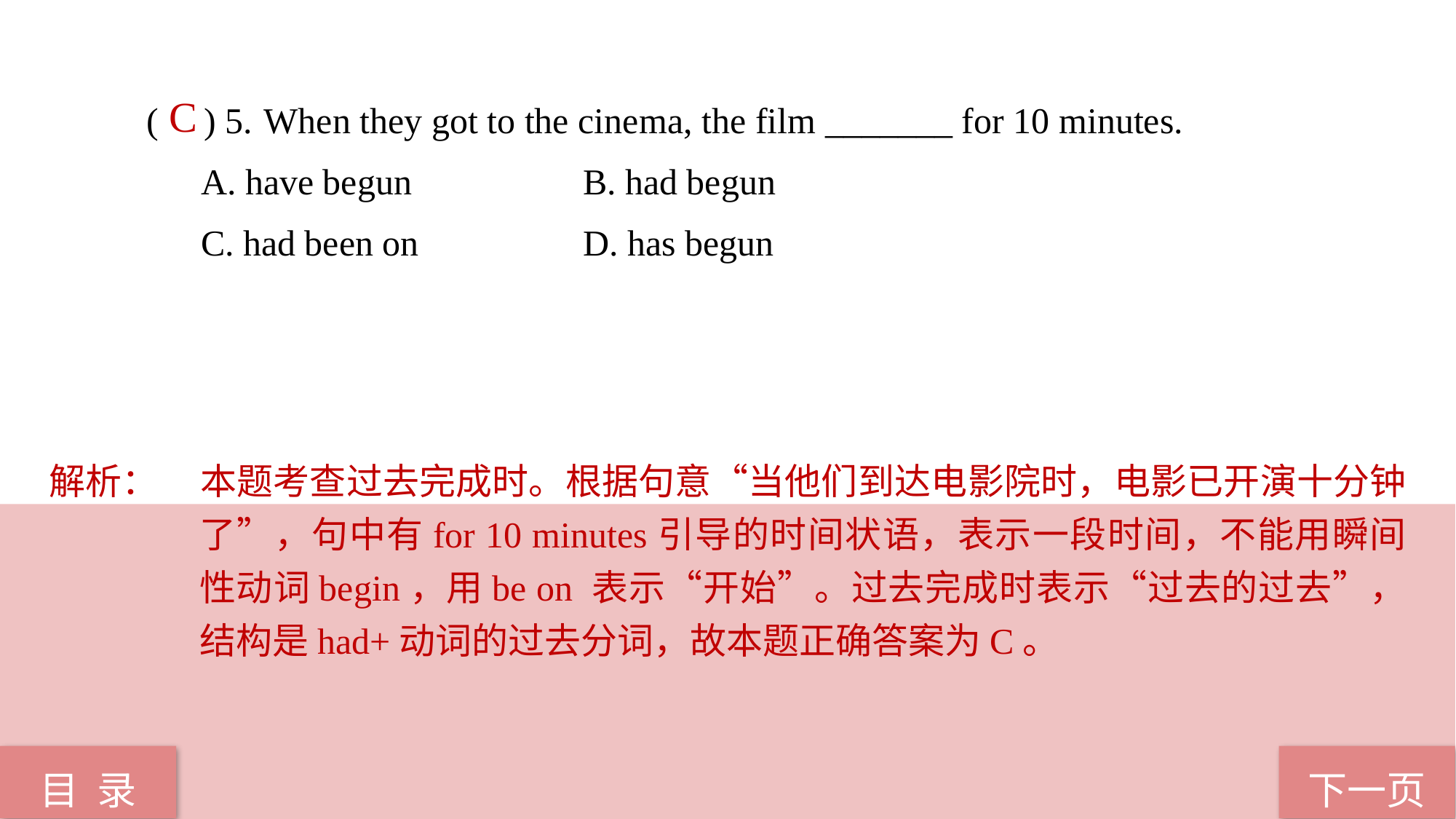

(     ) 5.	 When they got to the cinema, the film _______ for 10 minutes.
A. have begun 		B. had begun
C. had been on 		D. has begun
  C
解析：	本题考查过去完成时。根据句意“当他们到达电影院时，电影已开演十分钟了”，句中有for 10 minutes引导的时间状语，表示一段时间，不能用瞬间性动词begin，用be on 表示“开始”。过去完成时表示“过去的过去”，结构是had+动词的过去分词，故本题正确答案为C。